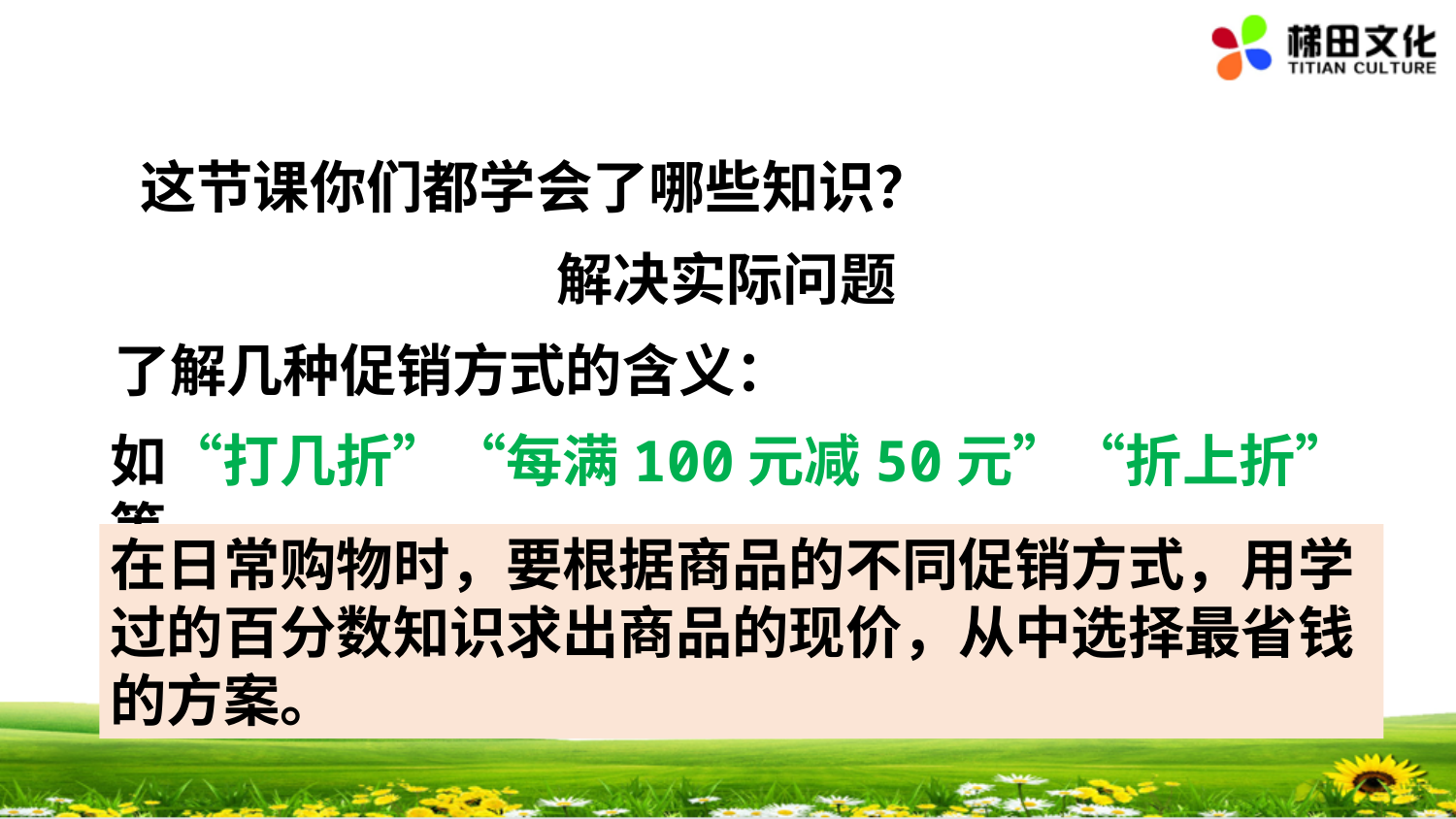

这节课你们都学会了哪些知识？
解决实际问题
了解几种促销方式的含义：
如“打几折”“每满100元减50元”“折上折” 等
在日常购物时，要根据商品的不同促销方式，用学过的百分数知识求出商品的现价，从中选择最省钱的方案。